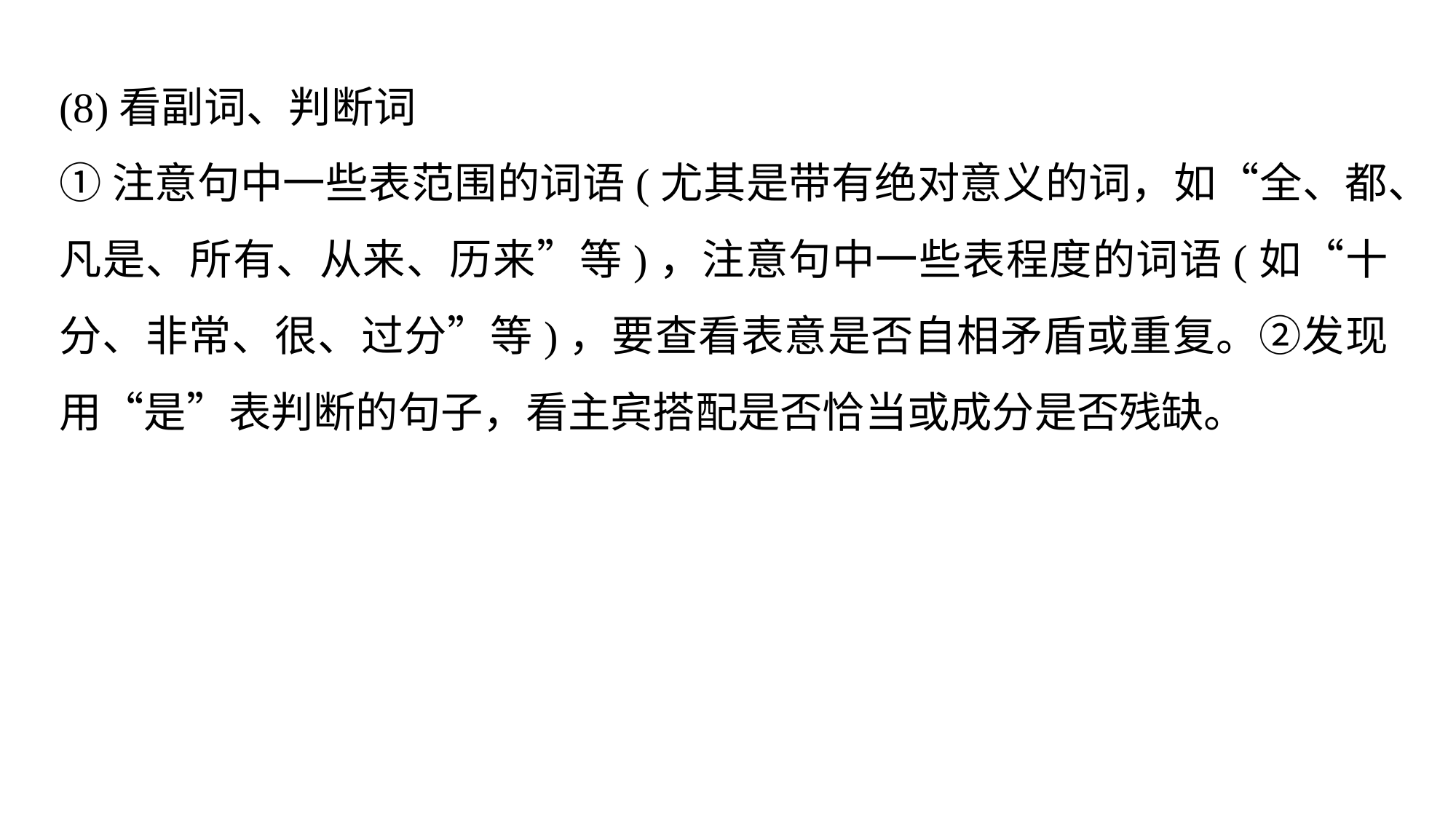

(8)看副词、判断词
①注意句中一些表范围的词语(尤其是带有绝对意义的词，如“全、都、凡是、所有、从来、历来”等)，注意句中一些表程度的词语(如“十分、非常、很、过分”等)，要查看表意是否自相矛盾或重复。②发现用“是”表判断的句子，看主宾搭配是否恰当或成分是否残缺。